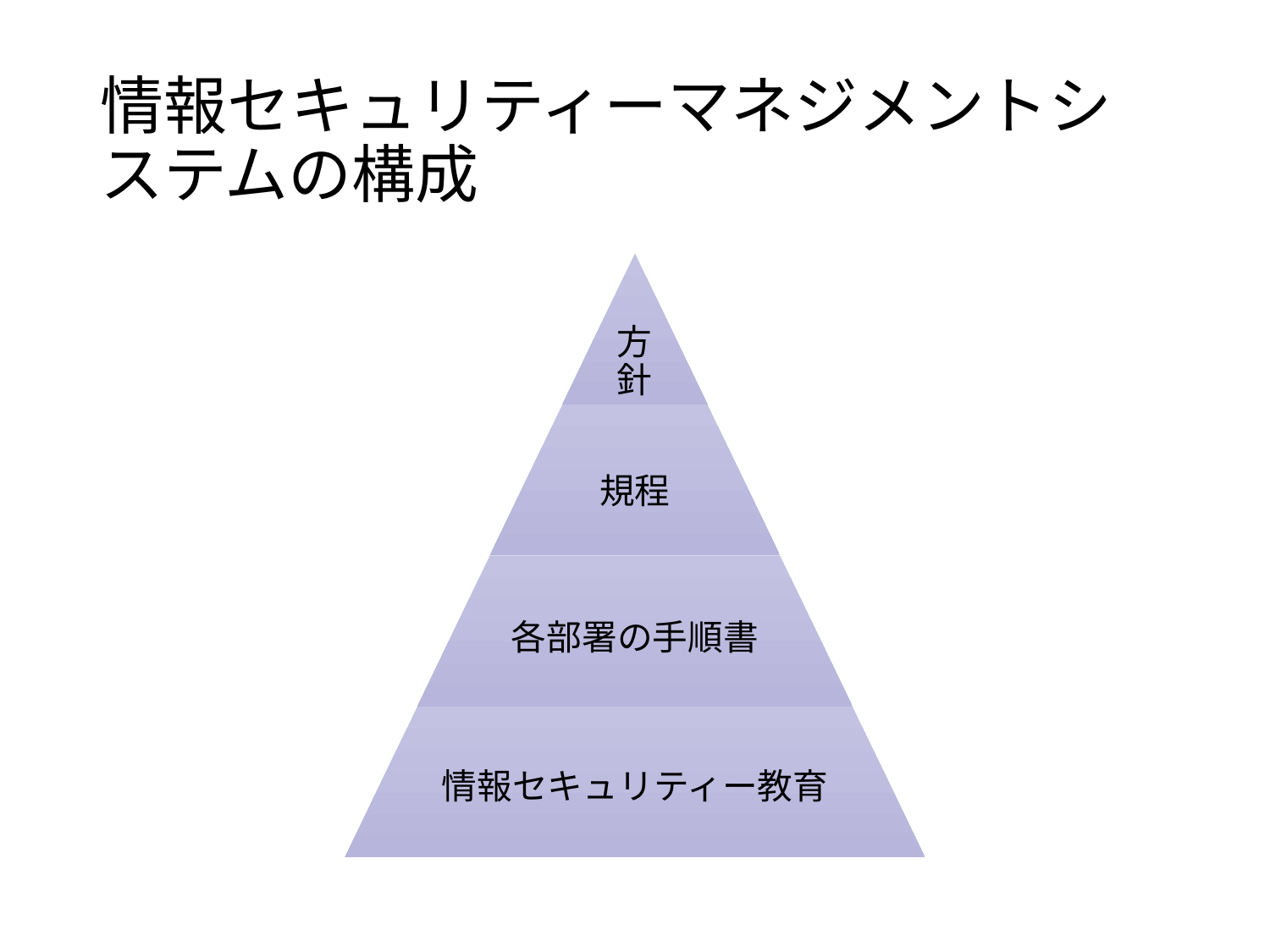

# 情報セキュリティーマネジメントシステムの構成
方針
規程
各部署の手順書
情報セキュリティー教育